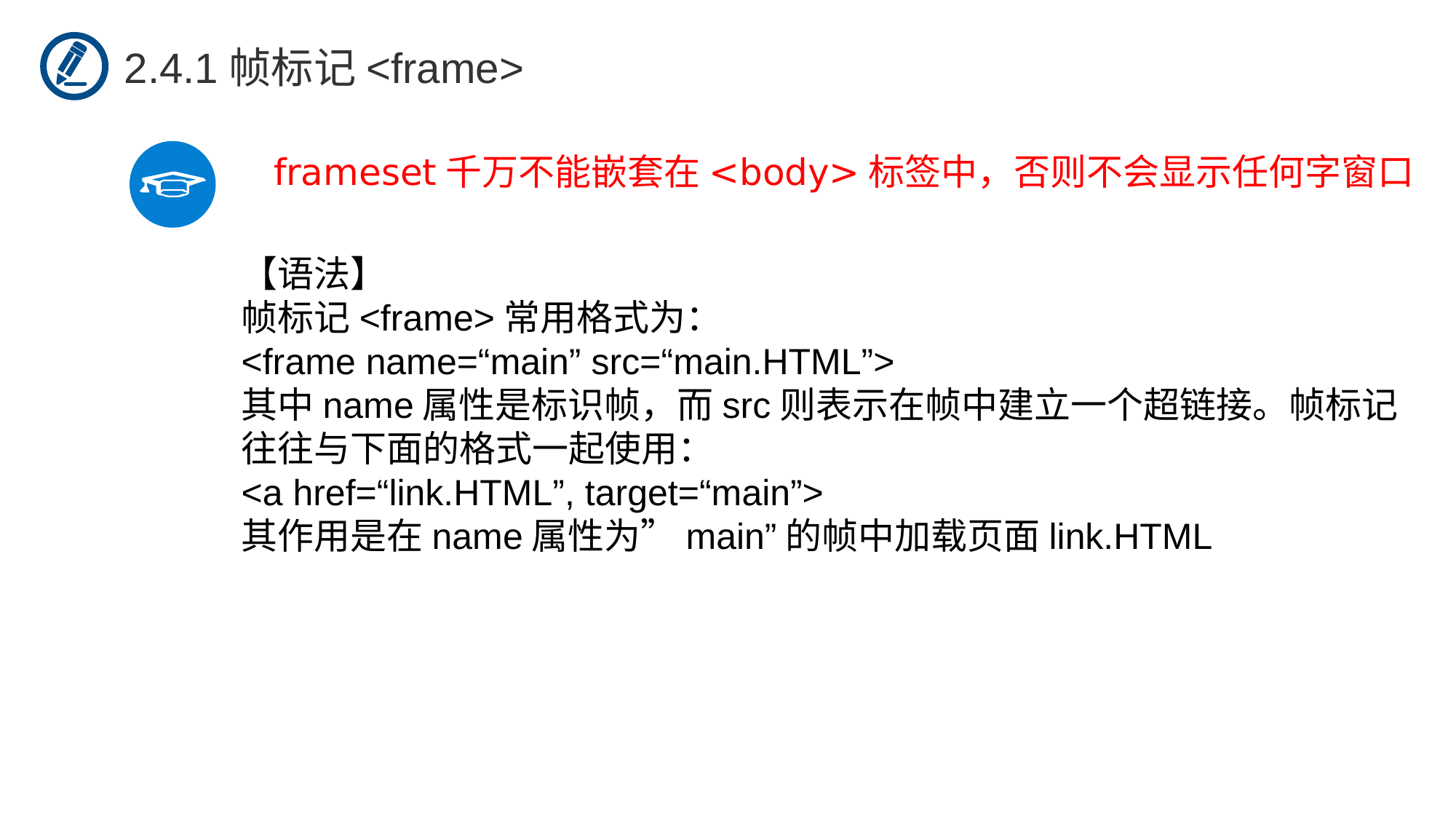

2.4.1帧标记<frame>

【语法】
帧标记<frame>常用格式为：
<frame name=“main” src=“main.HTML”>
其中name属性是标识帧，而src则表示在帧中建立一个超链接。帧标记往往与下面的格式一起使用：
<a href=“link.HTML”, target=“main”>
其作用是在name属性为”main”的帧中加载页面link.HTML

frameset千万不能嵌套在<body>标签中，否则不会显示任何字窗口